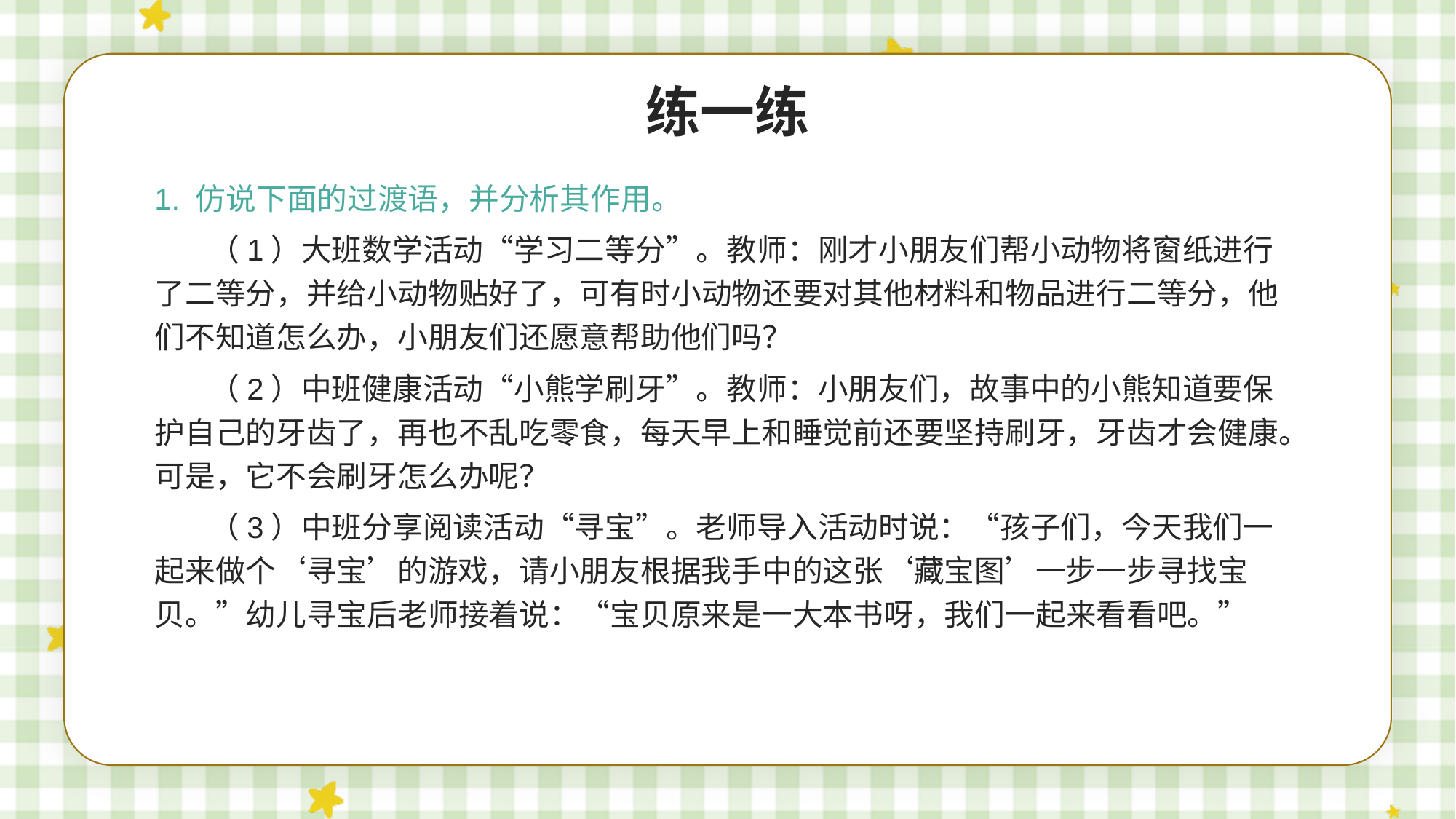

练一练
1. 仿说下面的过渡语，并分析其作用。
（1）大班数学活动“学习二等分”。教师：刚才小朋友们帮小动物将窗纸进行了二等分，并给小动物贴好了，可有时小动物还要对其他材料和物品进行二等分，他们不知道怎么办，小朋友们还愿意帮助他们吗？
（2）中班健康活动“小熊学刷牙”。教师：小朋友们，故事中的小熊知道要保护自己的牙齿了，再也不乱吃零食，每天早上和睡觉前还要坚持刷牙，牙齿才会健康。可是，它不会刷牙怎么办呢？
（3）中班分享阅读活动“寻宝”。老师导入活动时说：“孩子们，今天我们一起来做个‘寻宝’的游戏，请小朋友根据我手中的这张‘藏宝图’一步一步寻找宝贝。”幼儿寻宝后老师接着说：“宝贝原来是一大本书呀，我们一起来看看吧。”